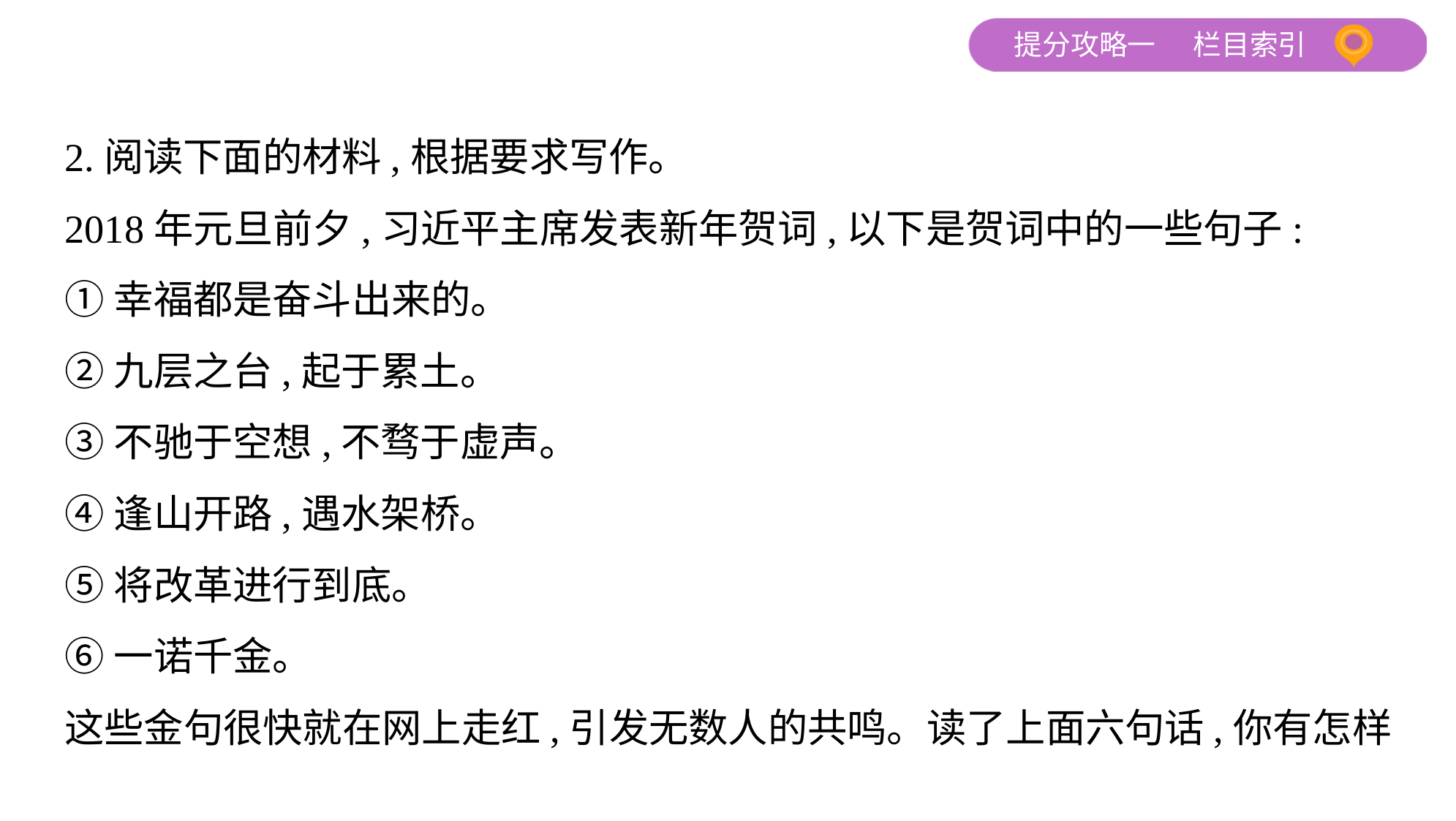

2.阅读下面的材料,根据要求写作。
2018年元旦前夕,习近平主席发表新年贺词,以下是贺词中的一些句子:
①幸福都是奋斗出来的。
②九层之台,起于累土。
③不驰于空想,不骛于虚声。
④逢山开路,遇水架桥。
⑤将改革进行到底。
⑥一诺千金。
这些金句很快就在网上走红,引发无数人的共鸣。读了上面六句话,你有怎样